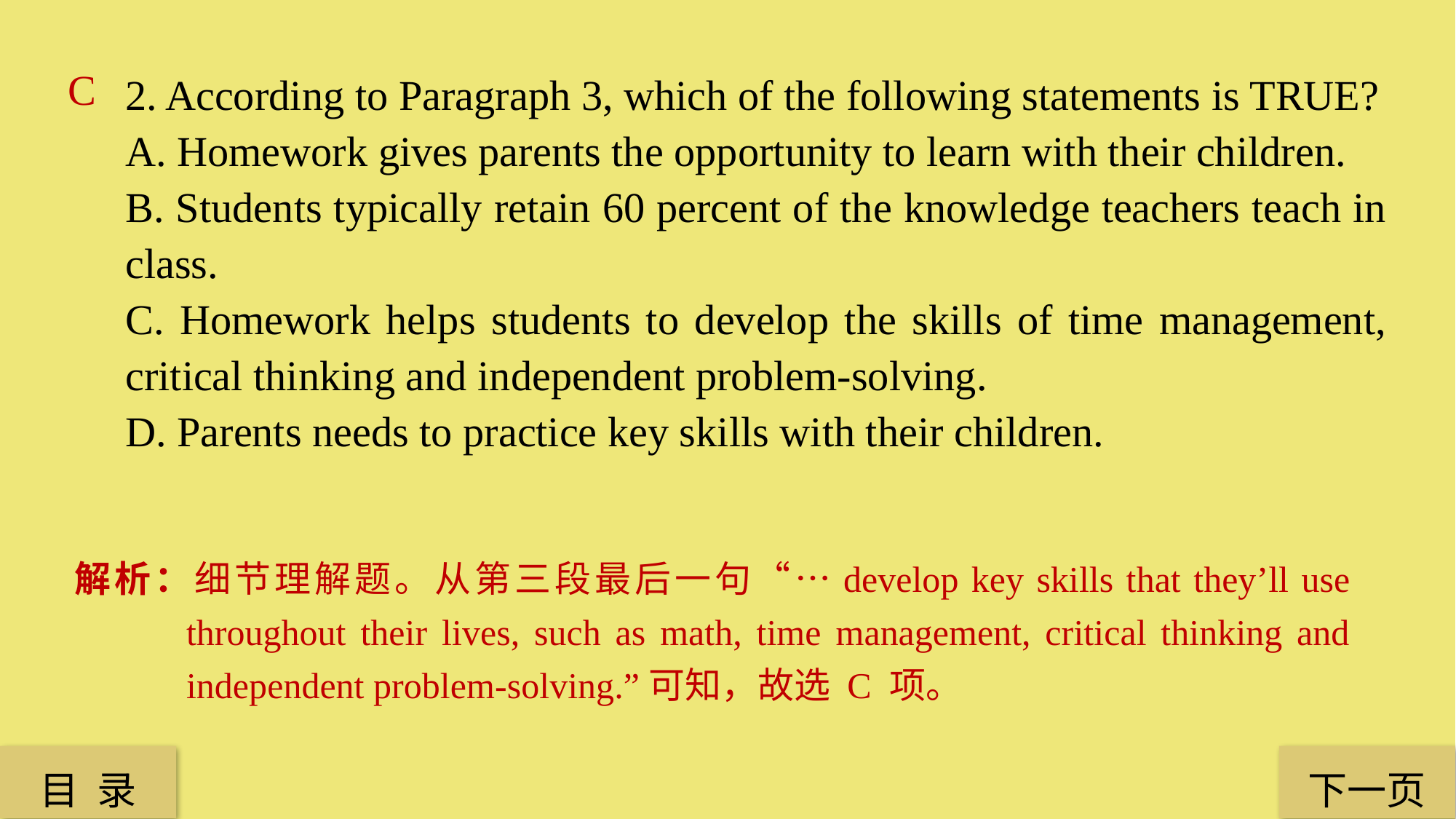

C
2. According to Paragraph 3, which of the following statements is TRUE?
A. Homework gives parents the opportunity to learn with their children.
B. Students typically retain 60 percent of the knowledge teachers teach in class.
C. Homework helps students to develop the skills of time management, critical thinking and independent problem-solving.
D. Parents needs to practice key skills with their children.
解析：细节理解题。从第三段最后一句“…develop key skills that they’ll use throughout their lives, such as math, time management, critical thinking and independent problem-solving.”可知，故选 C 项。